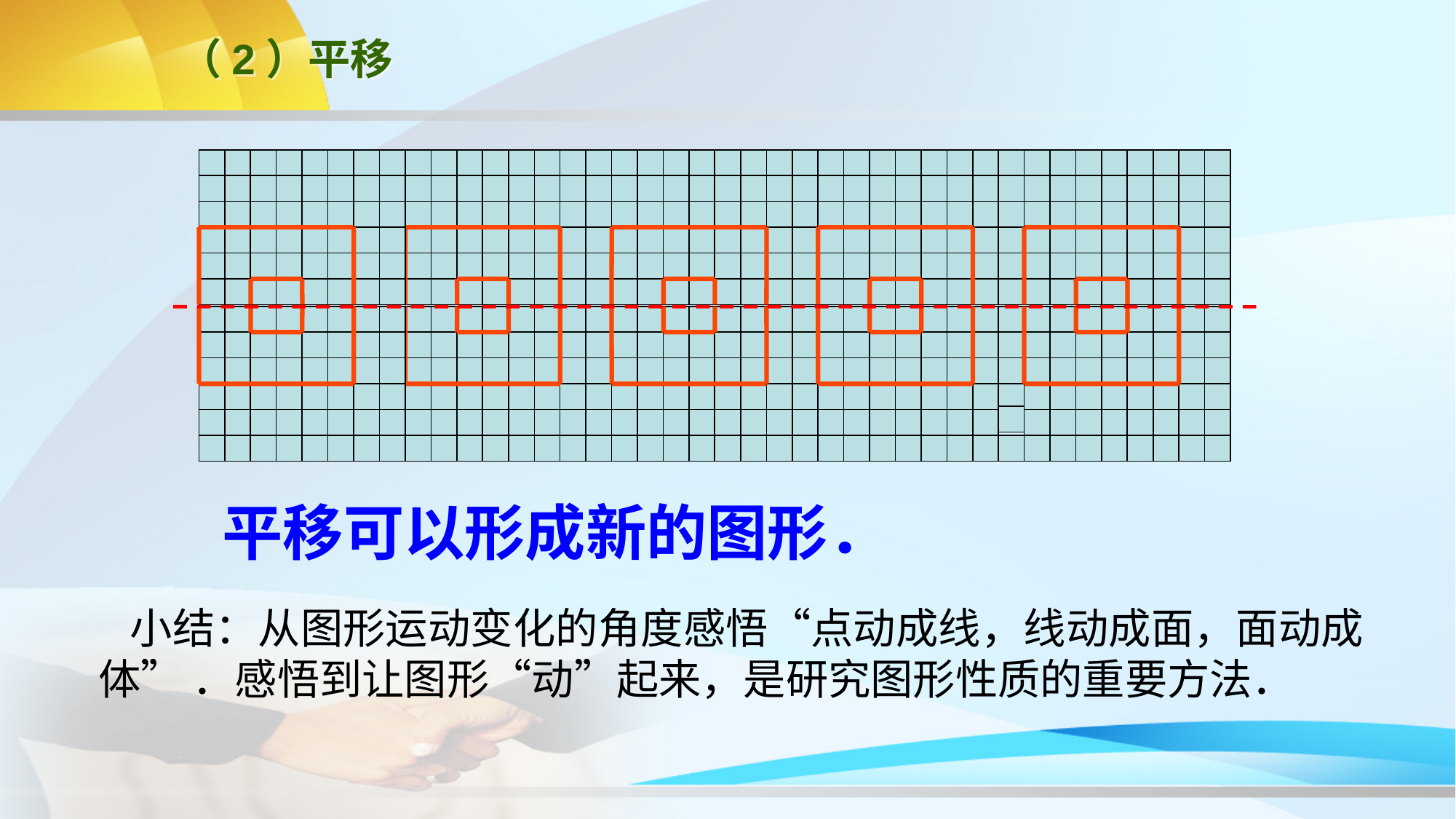

（2）平移

平移可以形成新的图形．
小结：从图形运动变化的角度感悟“点动成线，线动成面，面动成体” ．感悟到让图形“动”起来，是研究图形性质的重要方法．